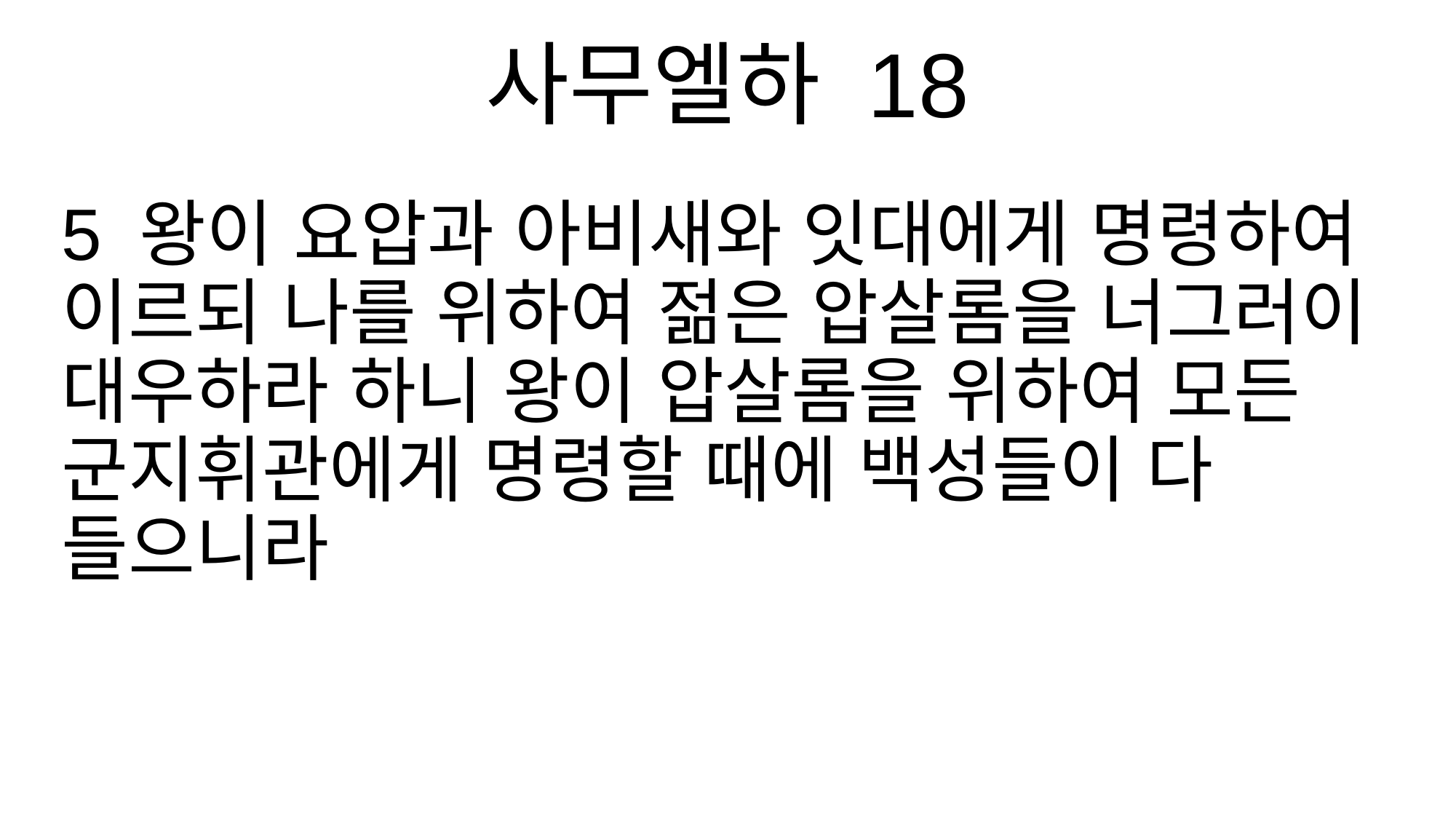

사무엘하 18
5 왕이 요압과 아비새와 잇대에게 명령하여 이르되 나를 위하여 젊은 압살롬을 너그러이 대우하라 하니 왕이 압살롬을 위하여 모든 군지휘관에게 명령할 때에 백성들이 다 들으니라